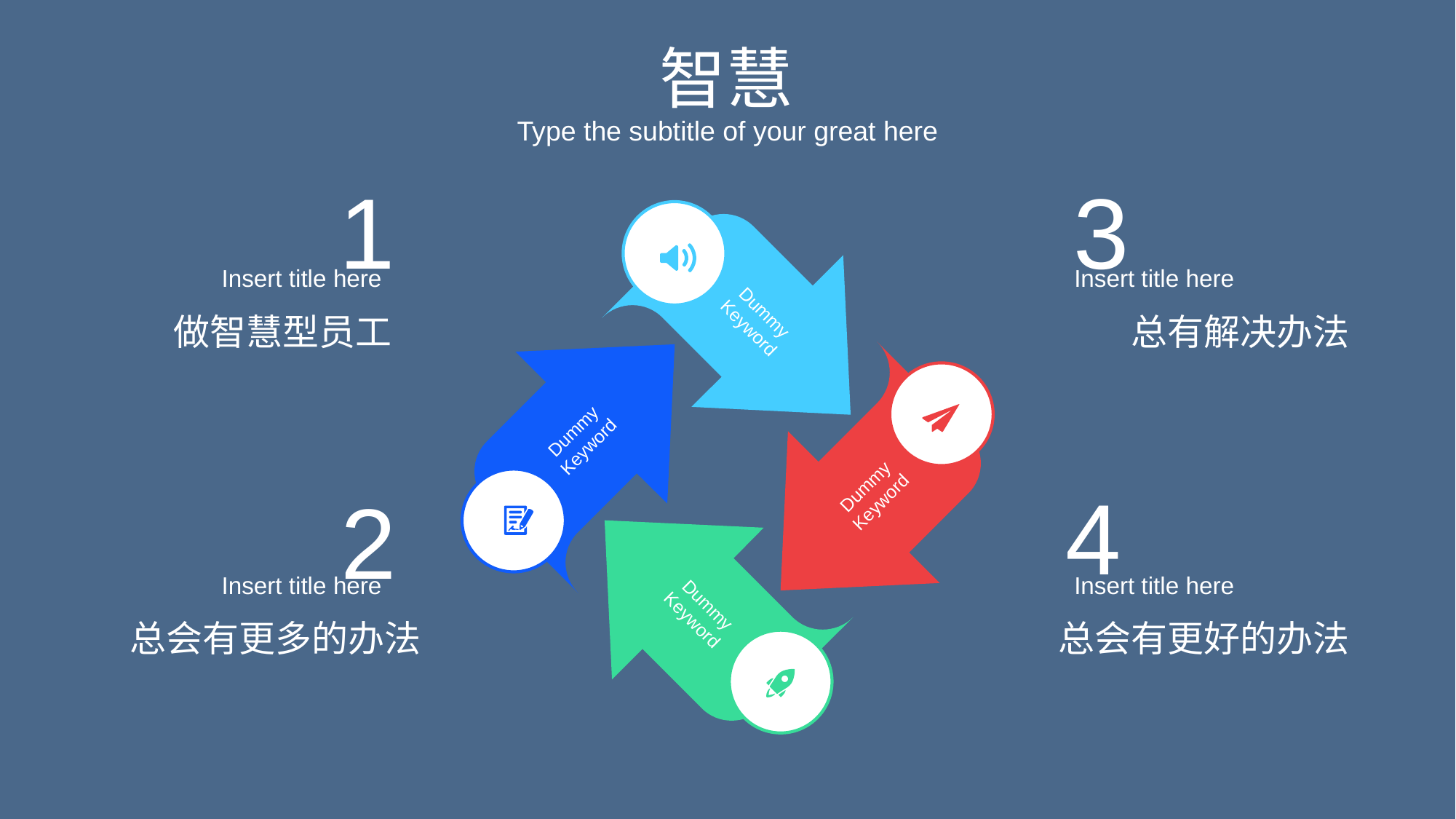

智慧
Type the subtitle of your great here
1
3

Insert title here
Insert title here
Dummy
Keyword
做智慧型员工
总有解决办法

Dummy
Keyword
Dummy
Keyword

4
2

Insert title here
Insert title here
Dummy
Keyword
总会有更多的办法
总会有更好的办法